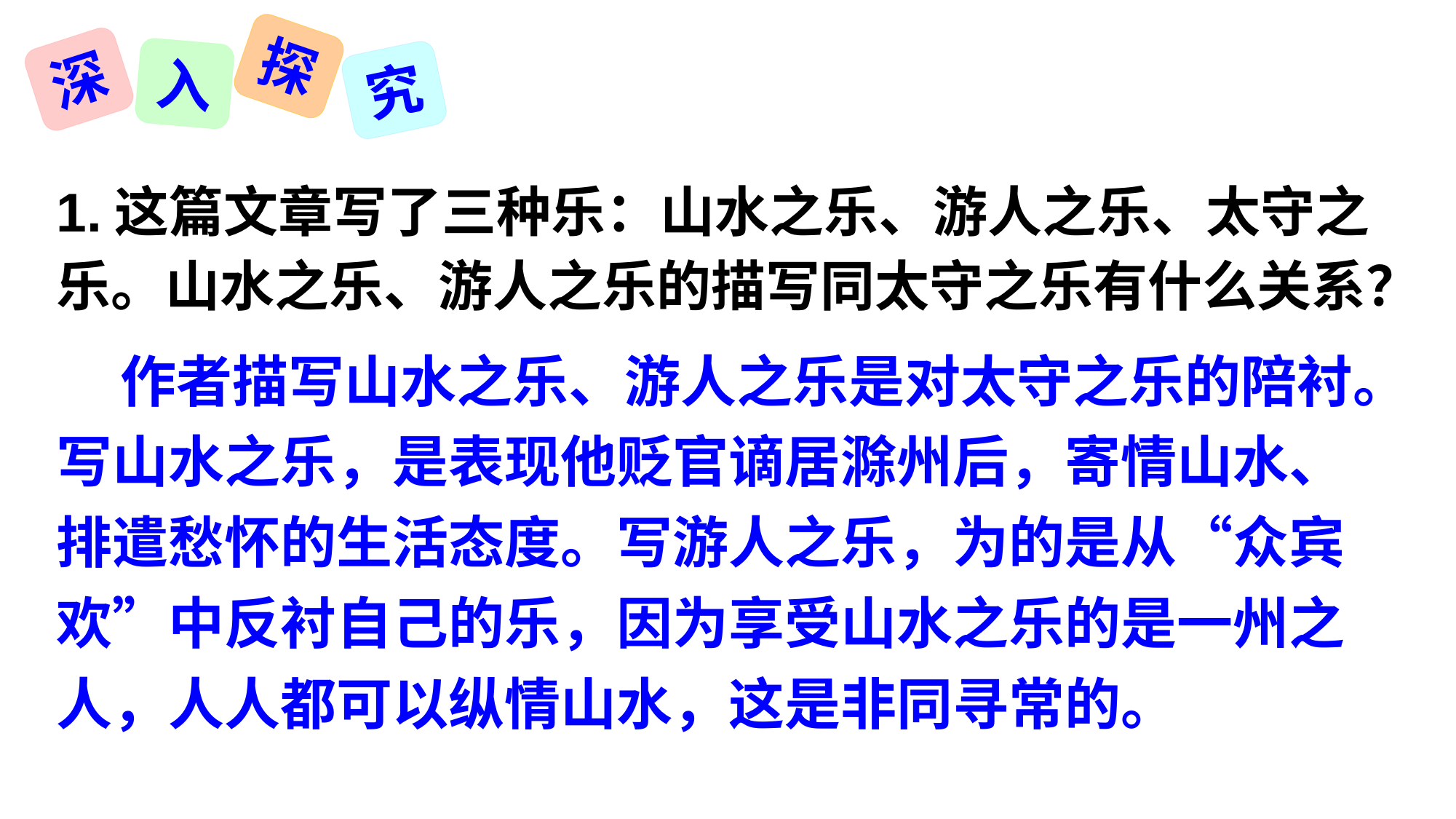

探
深
入
究
1.这篇文章写了三种乐：山水之乐、游人之乐、太守之乐。山水之乐、游人之乐的描写同太守之乐有什么关系？
    作者描写山水之乐、游人之乐是对太守之乐的陪衬。写山水之乐，是表现他贬官谪居滁州后，寄情山水、排遣愁怀的生活态度。写游人之乐，为的是从“众宾欢”中反衬自己的乐，因为享受山水之乐的是一州之人，人人都可以纵情山水，这是非同寻常的。